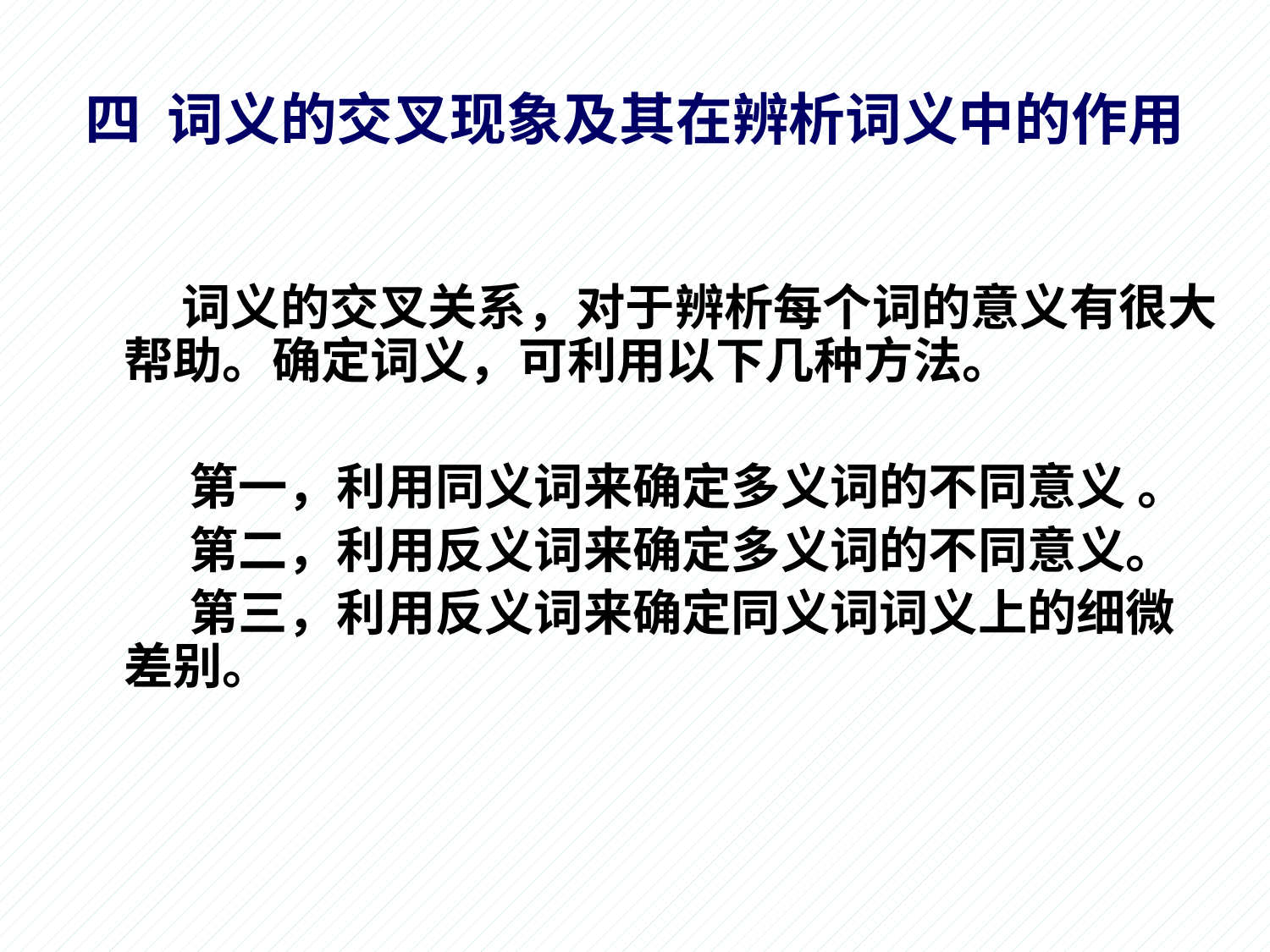

四  词义的交叉现象及其在辨析词义中的作用
          词义的交叉关系，对于辨析每个词的意义有很大帮助。确定词义，可利用以下几种方法。

         第一，利用同义词来确定多义词的不同意义 。
         第二，利用反义词来确定多义词的不同意义。
         第三，利用反义词来确定同义词词义上的细微差别。